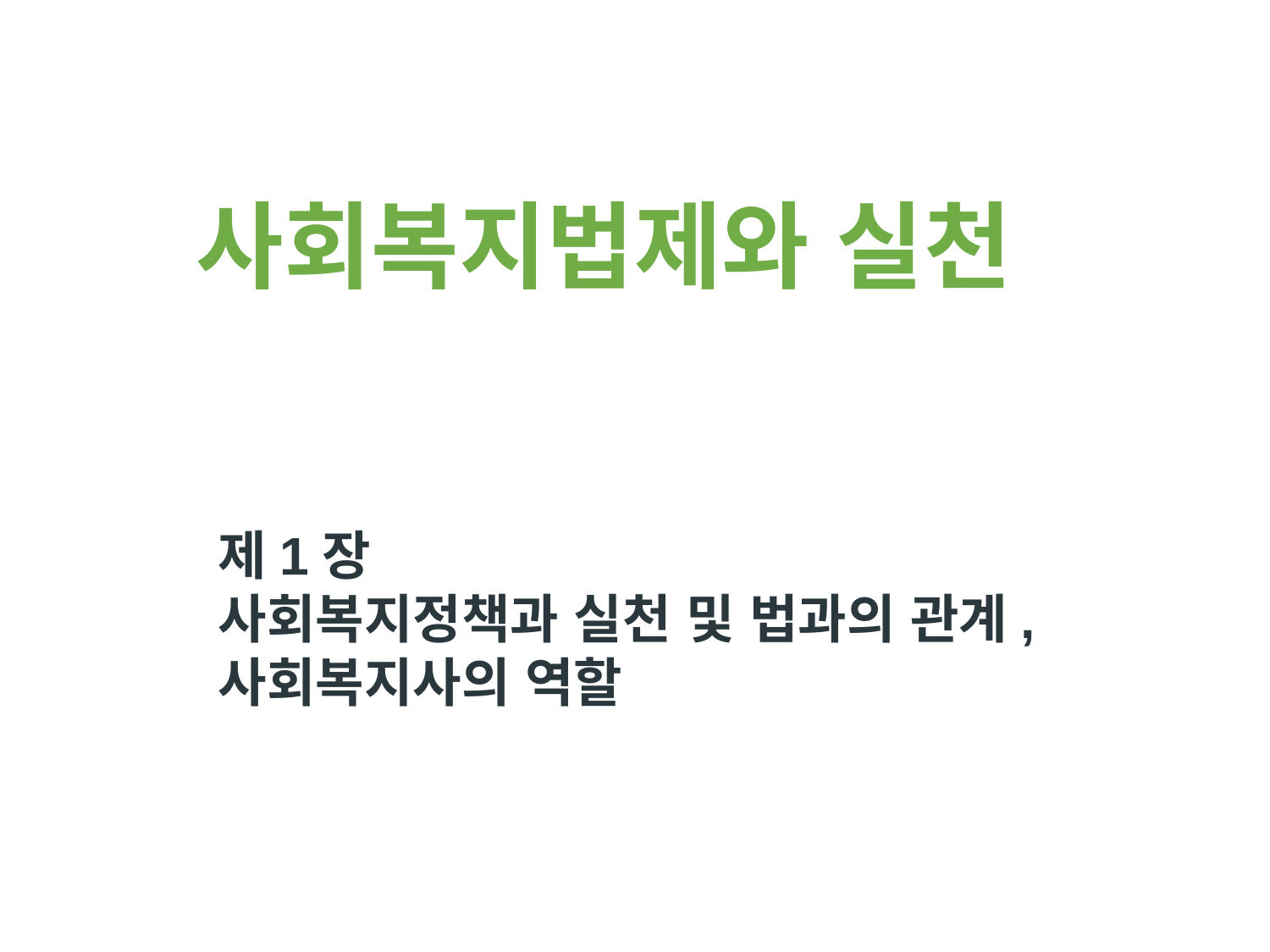

사회복지법제와 실천
제1장
사회복지정책과 실천 및 법과의 관계, 사회복지사의 역할